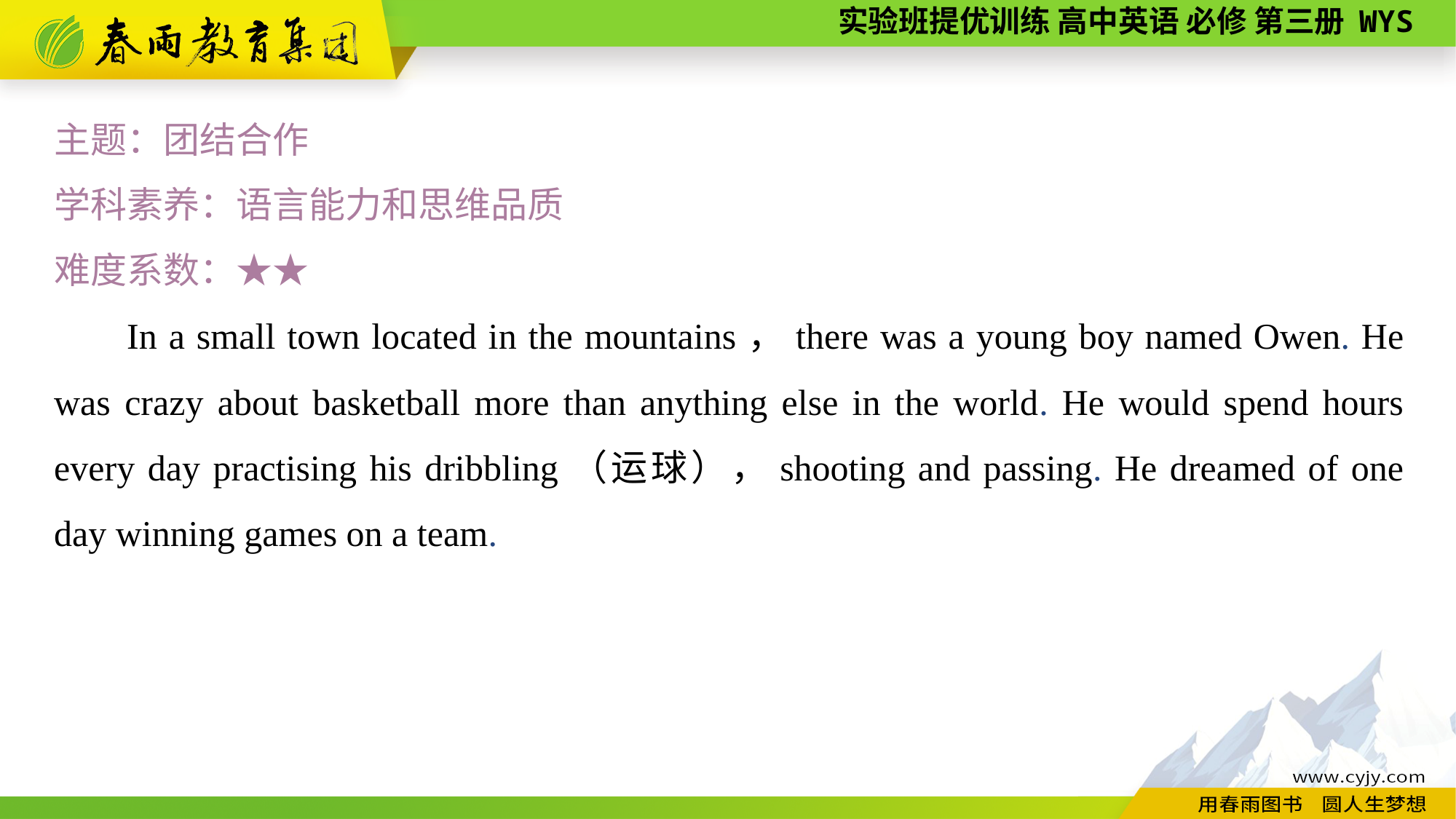

主题：团结合作
学科素养：语言能力和思维品质
难度系数：★★
In a small town located in the mountains，there was a young boy named Owen. He was crazy about basketball more than anything else in the world. He would spend hours every day practising his dribbling（运球），shooting and passing. He dreamed of one day winning games on a team.